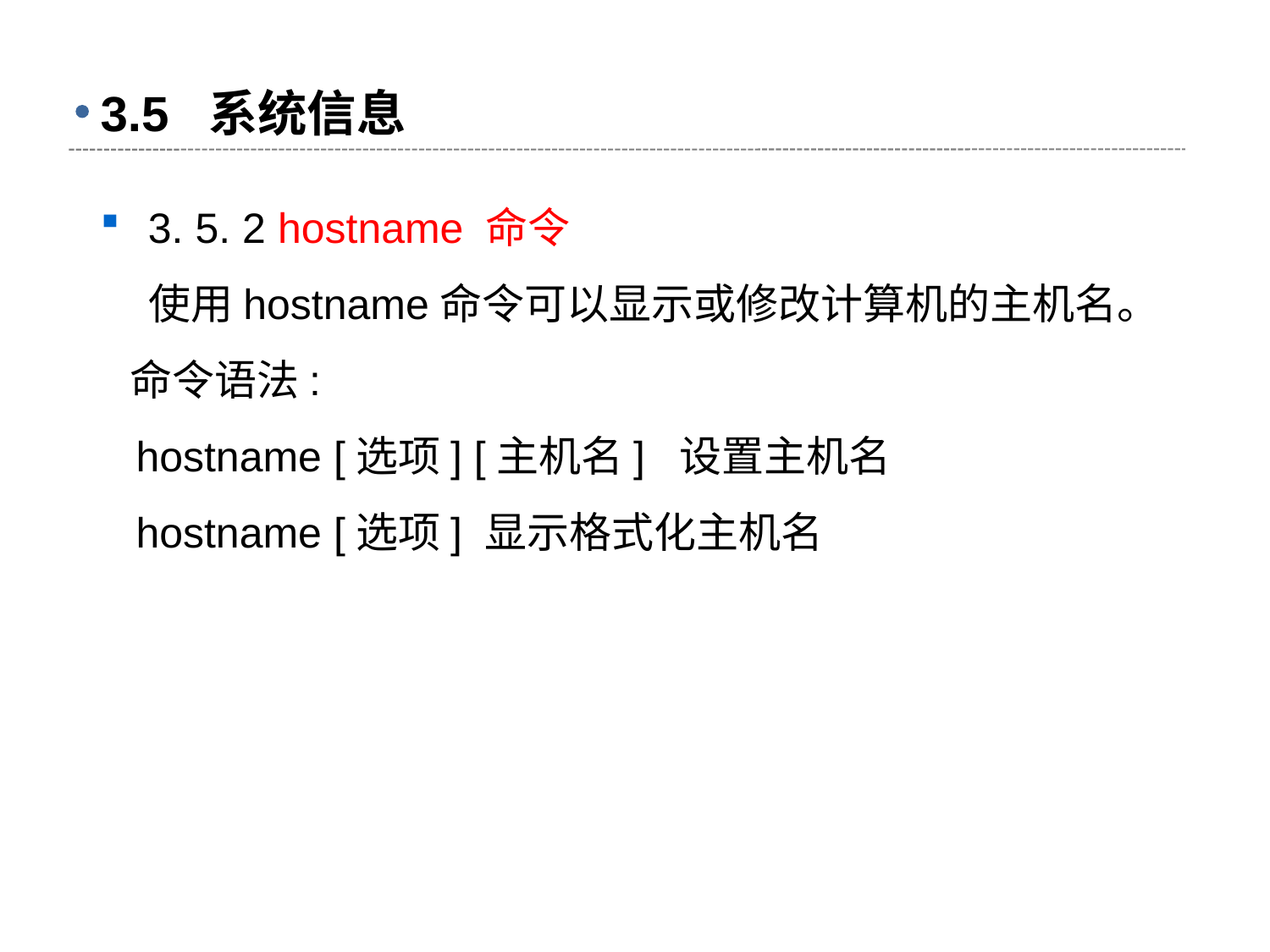

# 3.5  系统信息
3. 5. 2 hostname 命令
    使用hostname命令可以显示或修改计算机的主机名。
  命令语法:
   hostname [选项] [主机名]  设置主机名
   hostname [选项] 显示格式化主机名